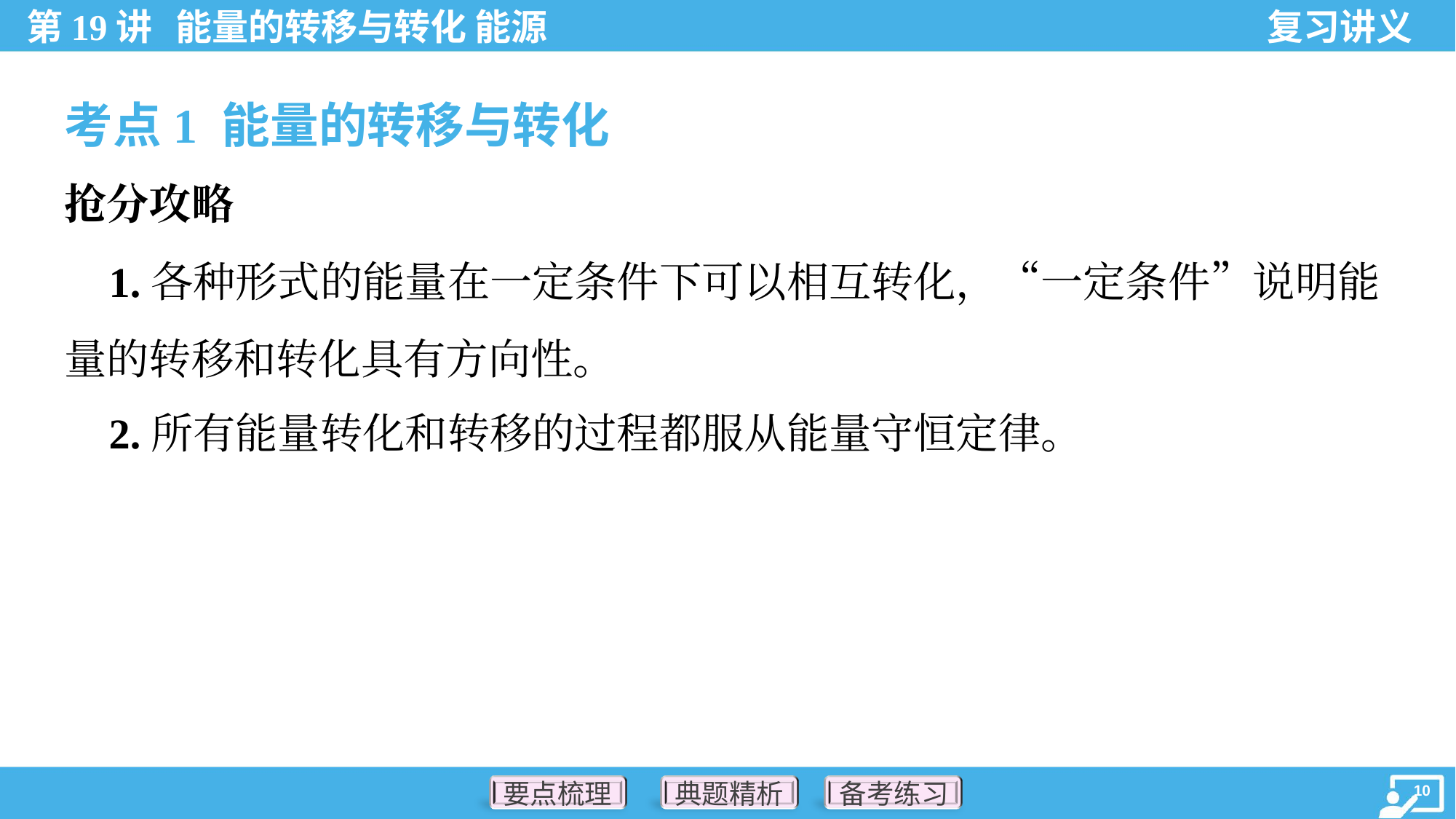

考点1 能量的转移与转化
抢分攻略
    1.各种形式的能量在一定条件下可以相互转化，“一定条件”说明能
量的转移和转化具有方向性。
    2.所有能量转化和转移的过程都服从能量守恒定律。